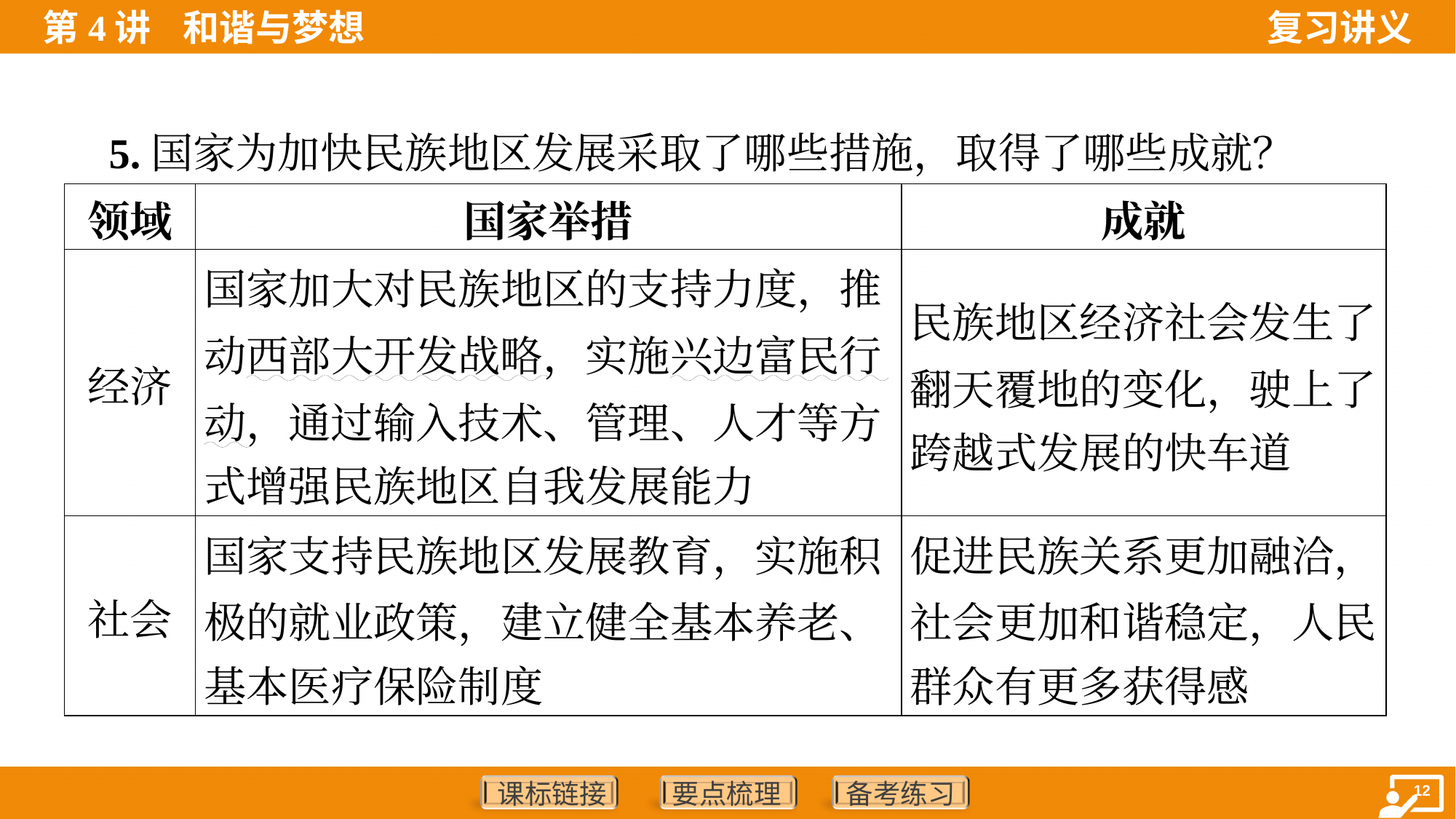

5.国家为加快民族地区发展采取了哪些措施，取得了哪些成就？
| 领域 | 国家举措 | 成就 |
| --- | --- | --- |
| 经济 | 国家加大对民族地区的支持力度，推 动西部大开发战略，实施兴边富民行 动，通过输入技术、管理、人才等方 式增强民族地区自我发展能力 | 民族地区经济社会发生了 翻天覆地的变化，驶上了 跨越式发展的快车道 |
| 社会 | 国家支持民族地区发展教育，实施积 极的就业政策，建立健全基本养老、 基本医疗保险制度 | 促进民族关系更加融洽， 社会更加和谐稳定，人民 群众有更多获得感 |